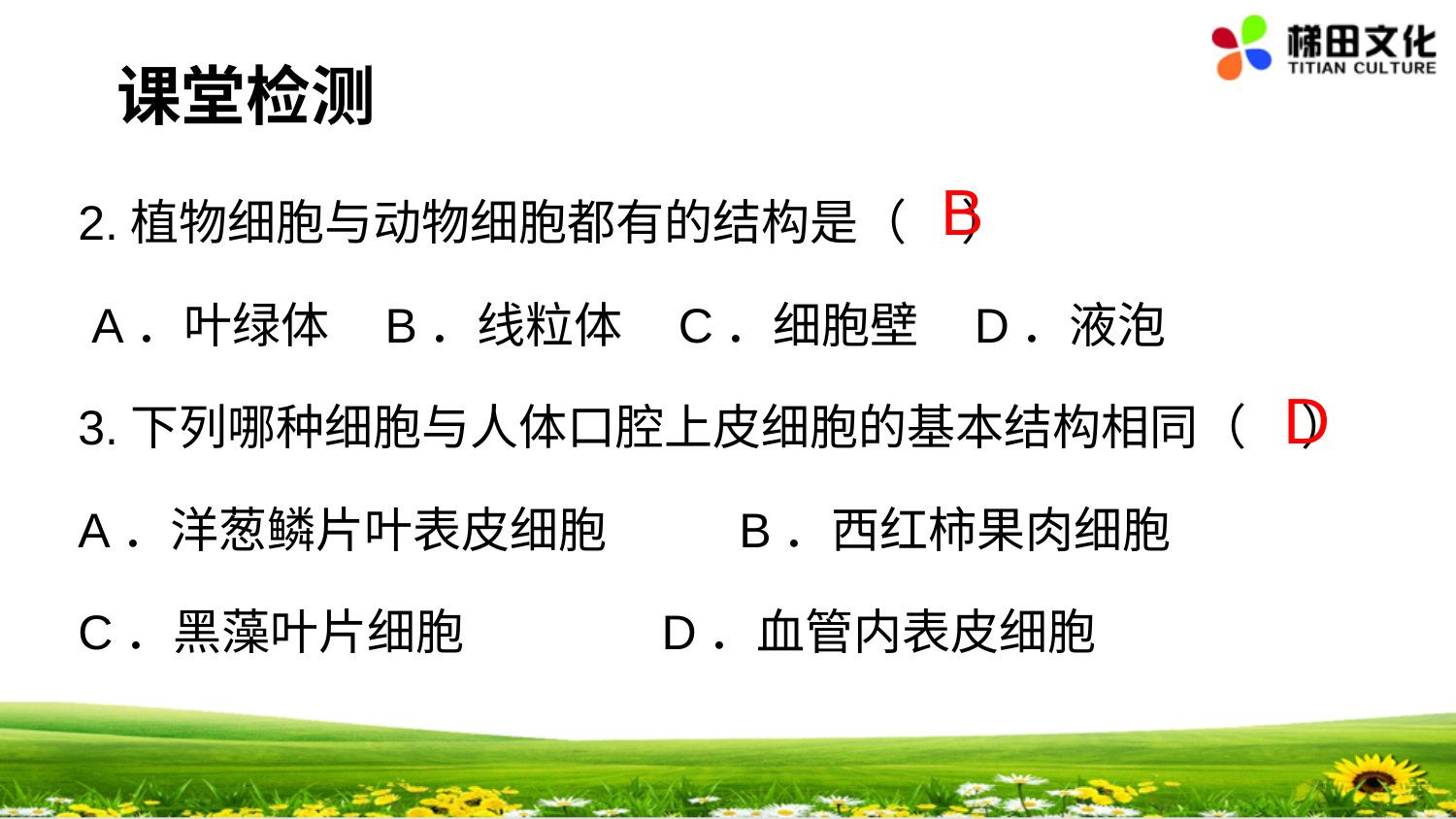

课堂检测
2.植物细胞与动物细胞都有的结构是（     ）
 A．叶绿体    B．线粒体    C．细胞壁    D．液泡
3.下列哪种细胞与人体口腔上皮细胞的基本结构相同（     ）
A．洋葱鳞片叶表皮细胞           B．西红柿果肉细胞
C．黑藻叶片细胞                 D．血管内表皮细胞
B
D